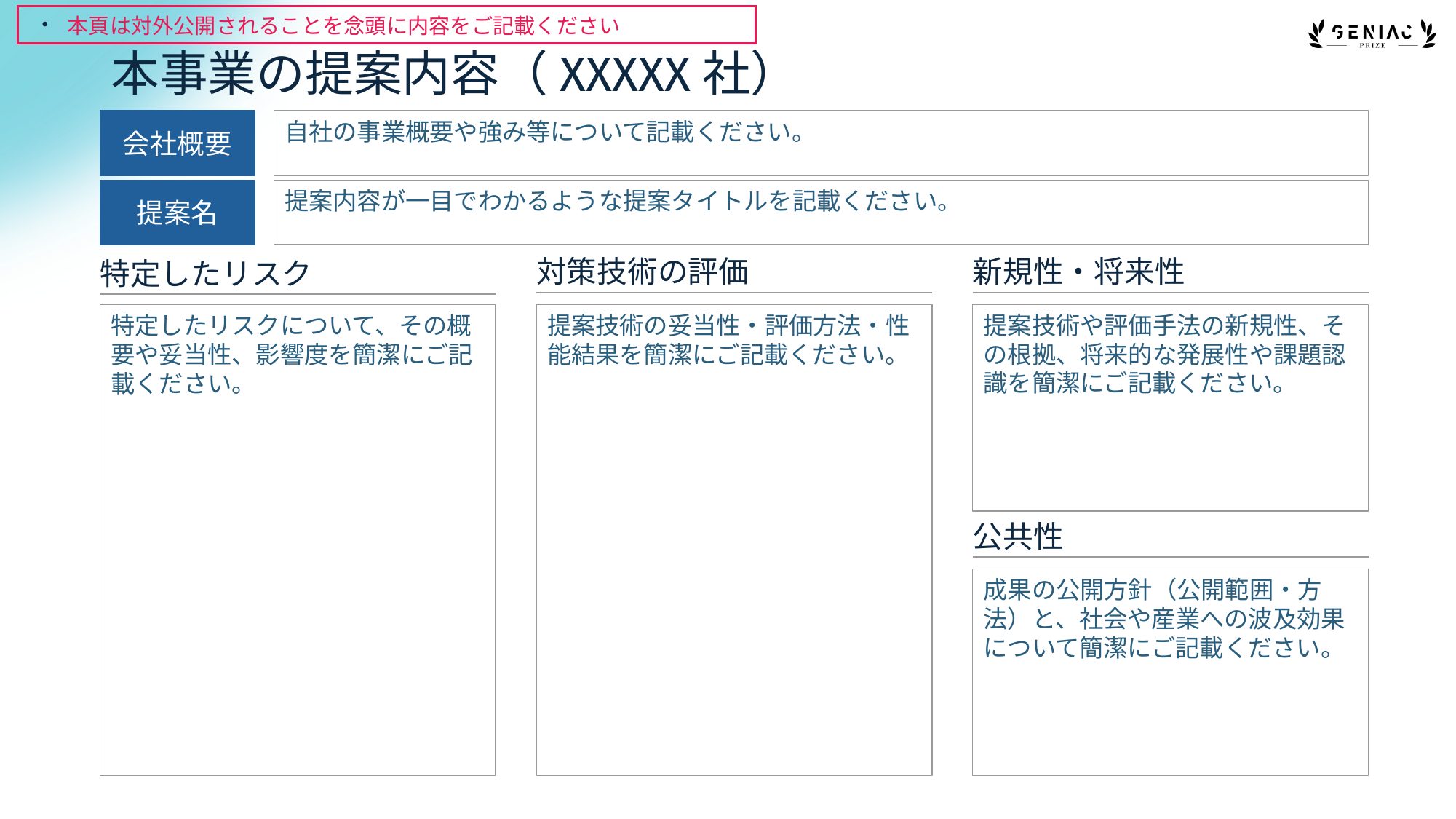

本頁は対外公開されることを念頭に内容をご記載ください
本事業の提案内容（XXXXX社）
会社概要
自社の事業概要や強み等について記載ください。
提案名
提案内容が一目でわかるような提案タイトルを記載ください。
対策技術の評価
新規性・将来性
特定したリスク
提案技術や評価手法の新規性、その根拠、将来的な発展性や課題認識を簡潔にご記載ください。
特定したリスクについて、その概要や妥当性、影響度を簡潔にご記載ください。
提案技術の妥当性・評価方法・性能結果を簡潔にご記載ください。
公共性
成果の公開方針（公開範囲・方法）と、社会や産業への波及効果について簡潔にご記載ください。